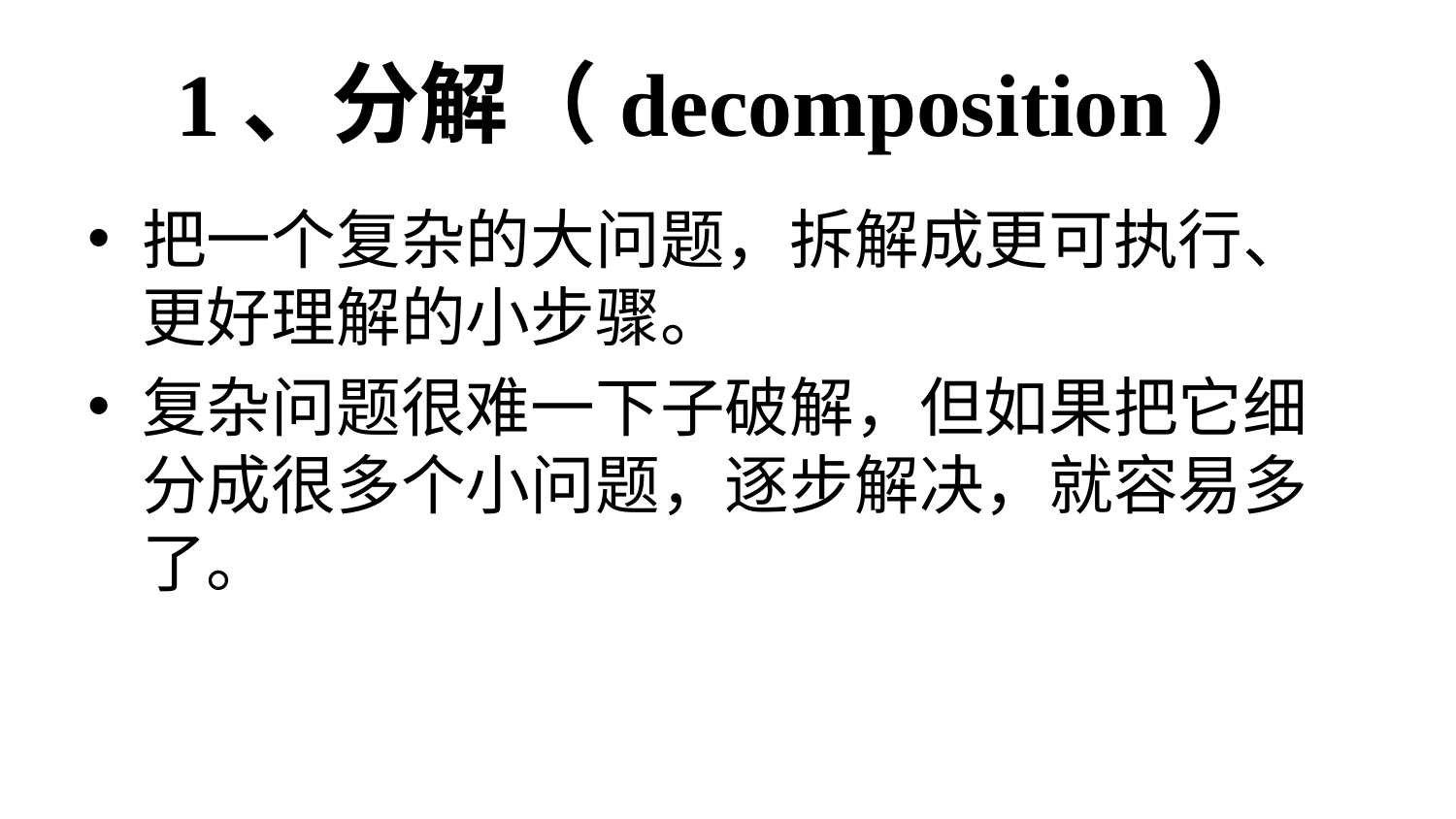

# 1、分解（decomposition）
把一个复杂的大问题，拆解成更可执行、更好理解的小步骤。
复杂问题很难一下子破解，但如果把它细分成很多个小问题，逐步解决，就容易多了。